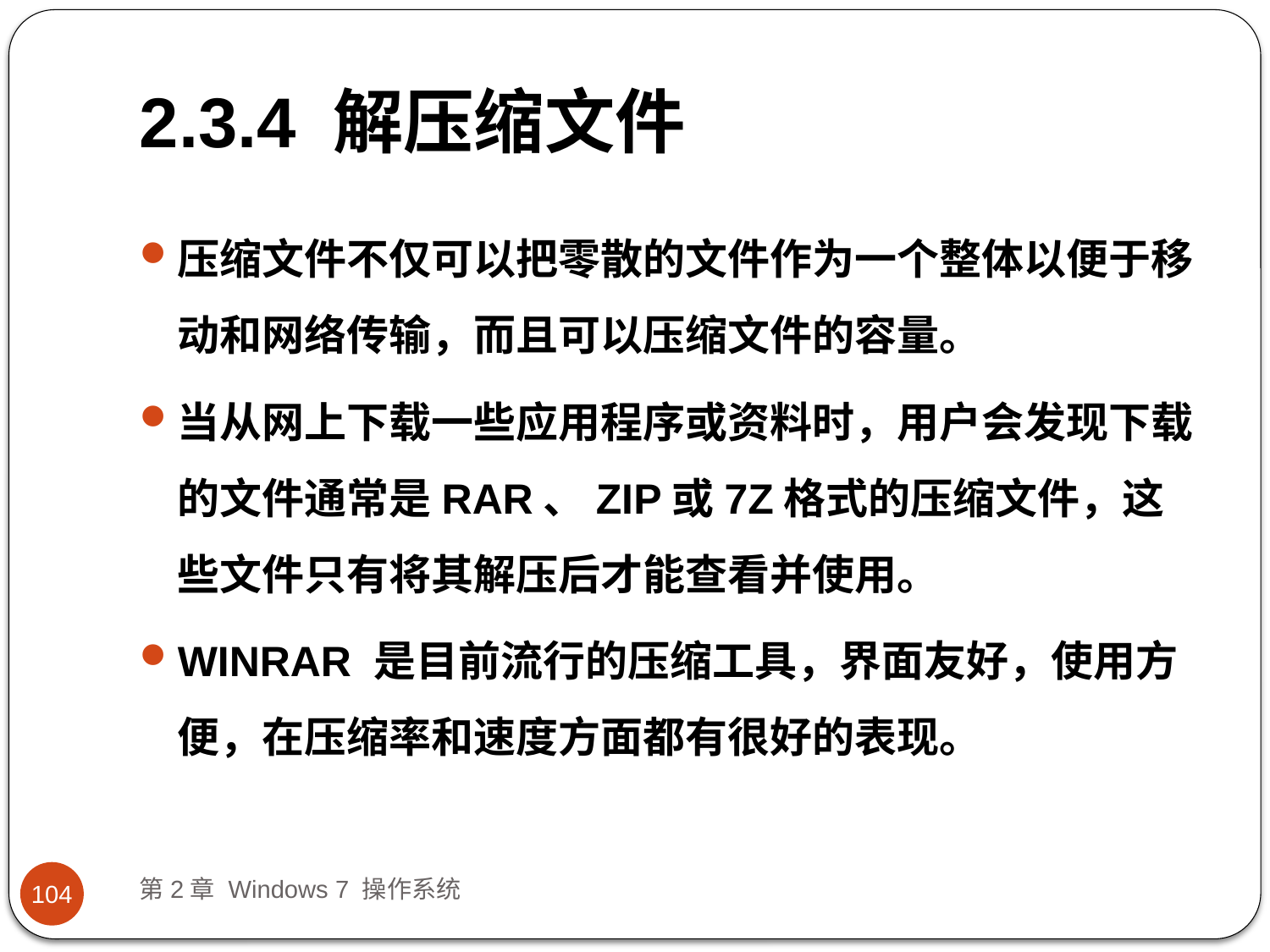

# 2.3.4 解压缩文件
压缩文件不仅可以把零散的文件作为一个整体以便于移动和网络传输，而且可以压缩文件的容量。
当从网上下载一些应用程序或资料时，用户会发现下载的文件通常是RAR、ZIP或7Z格式的压缩文件，这些文件只有将其解压后才能查看并使用。
WINRAR 是目前流行的压缩工具，界面友好，使用方便，在压缩率和速度方面都有很好的表现。
第2章 Windows 7 操作系统
104